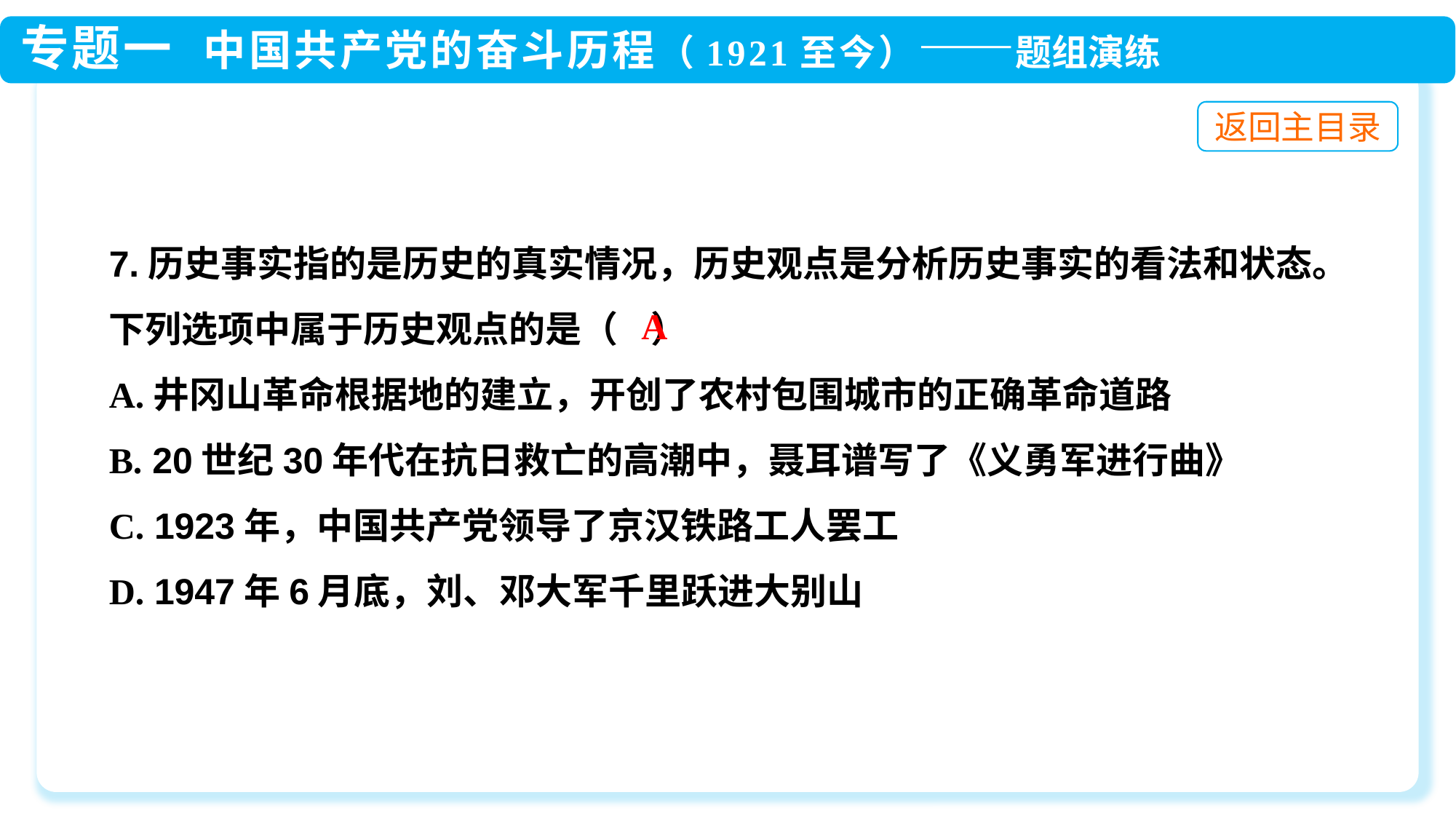

7.历史事实指的是历史的真实情况，历史观点是分析历史事实的看法和状态。下列选项中属于历史观点的是（    ）
A.井冈山革命根据地的建立，开创了农村包围城市的正确革命道路
B. 20世纪30年代在抗日救亡的高潮中，聂耳谱写了《义勇军进行曲》
C. 1923年，中国共产党领导了京汉铁路工人罢工
D. 1947年6月底，刘、邓大军千里跃进大别山
A